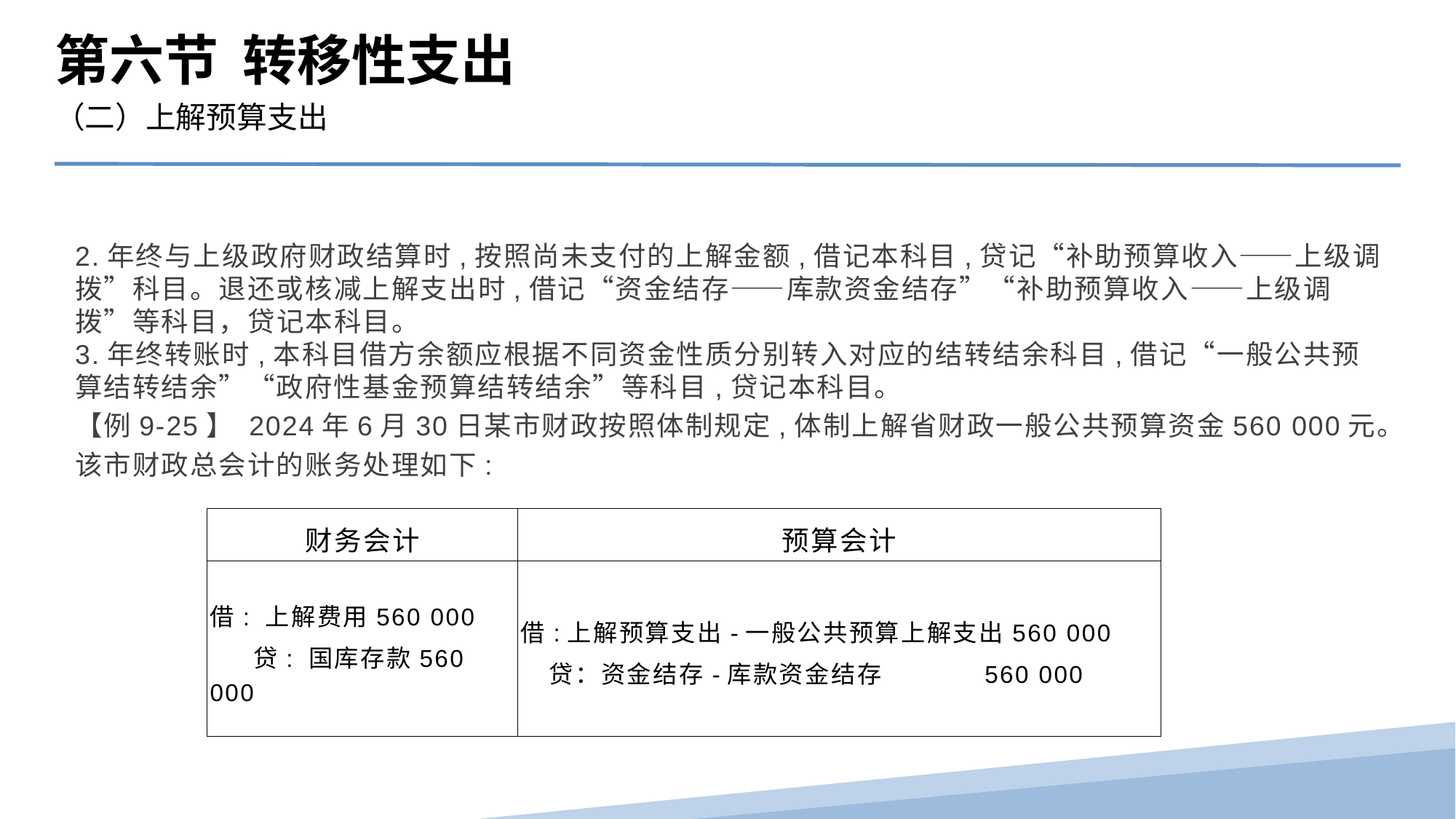

第六节  转移性支出
（二）上解预算支出

2.年终与上级政府财政结算时,按照尚未支付的上解金额,借记本科目,贷记“补助预算收入——上级调拨”科目。退还或核减上解支出时,借记“资金结存——库款资金结存”“补助预算收入——上级调拨”等科目，贷记本科目。
3.年终转账时,本科目借方余额应根据不同资金性质分别转入对应的结转结余科目,借记“一般公共预算结转结余”“政府性基金预算结转结余”等科目,贷记本科目。
【例9-25】 2024年6月30日某市财政按照体制规定,体制上解省财政一般公共预算资金560 000元。该市财政总会计的账务处理如下:
| 财务会计 | 预算会计 |
| --- | --- |
| 借: 上解费用560 000 贷: 国库存款560 000 | 借:上解预算支出-一般公共预算上解支出560 000 贷：资金结存-库款资金结存 560 000 |